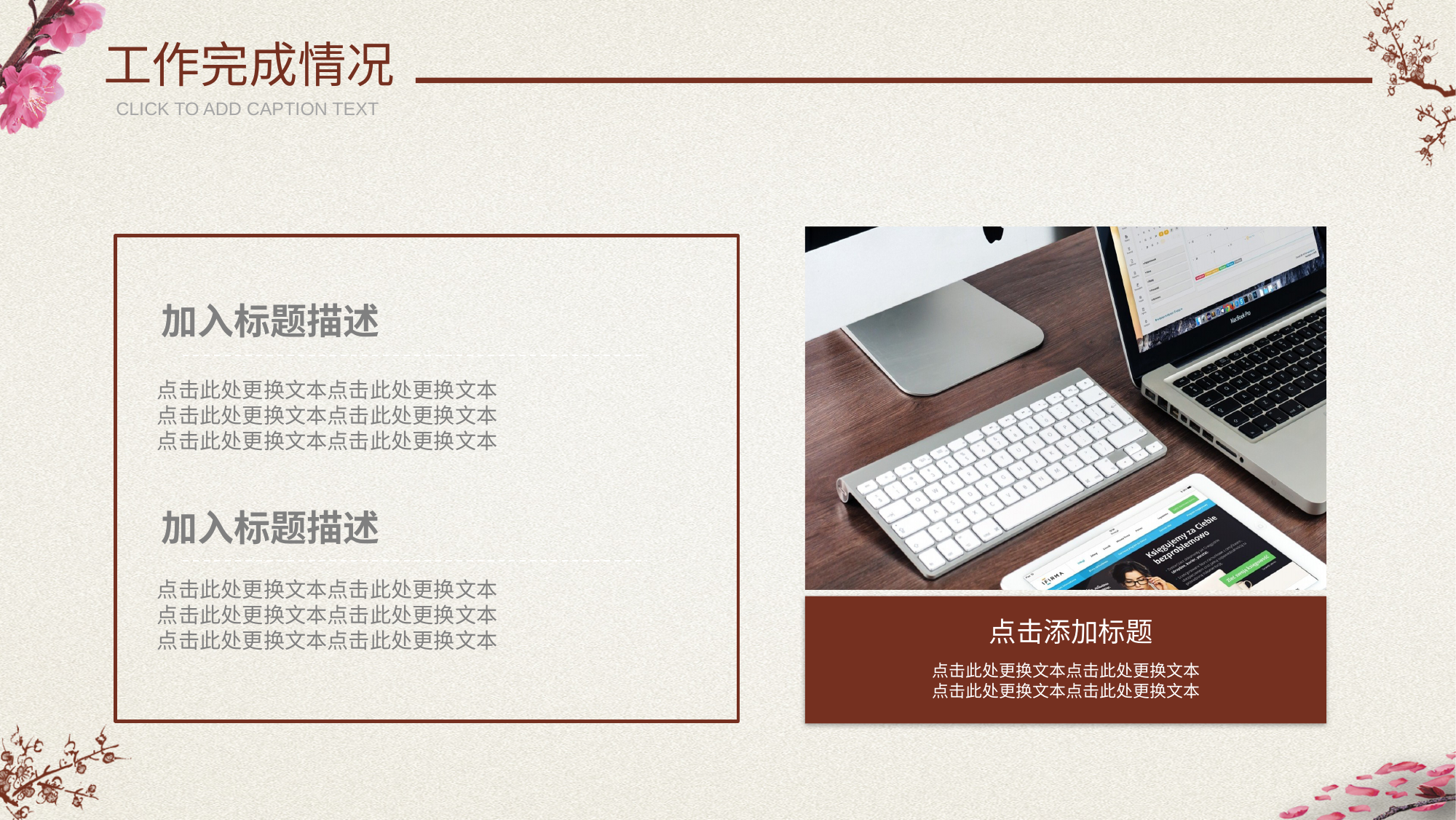

工作完成情况

CLICK TO ADD CAPTION TEXT

加入标题描述
点击此处更换文本点击此处更换文本
点击此处更换文本点击此处更换文本
点击此处更换文本点击此处更换文本
加入标题描述
点击此处更换文本点击此处更换文本
点击此处更换文本点击此处更换文本
点击此处更换文本点击此处更换文本

点击添加标题
点击此处更换文本点击此处更换文本
点击此处更换文本点击此处更换文本